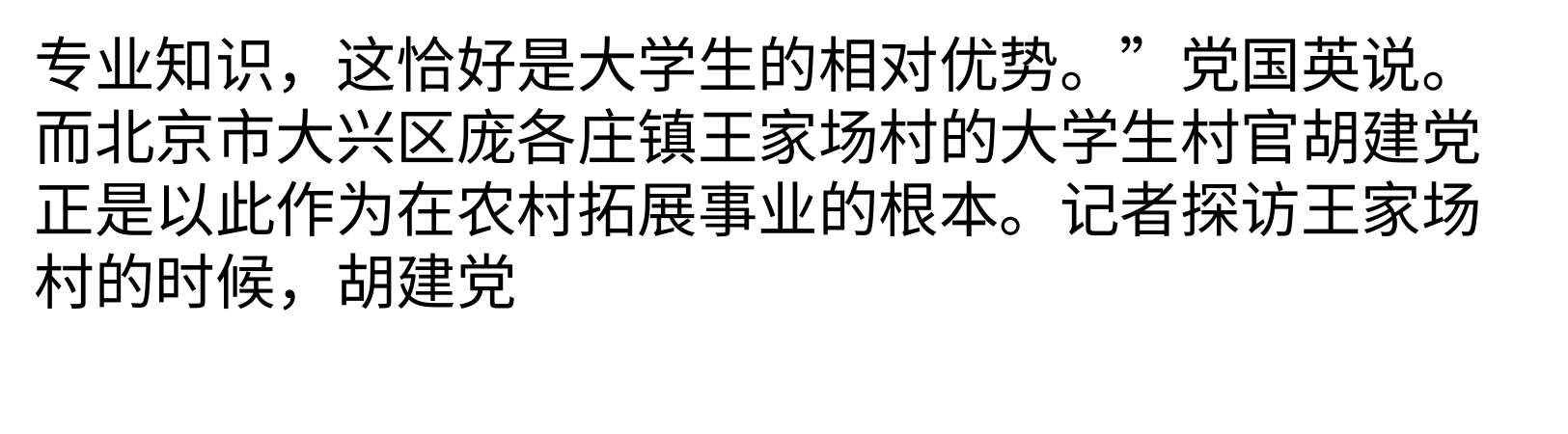

专业知识，这恰好是大学生的相对优势。”党国英说。而北京市大兴区庞各庄镇王家场村的大学生村官胡建党正是以此作为在农村拓展事业的根本。记者探访王家场村的时候，胡建党